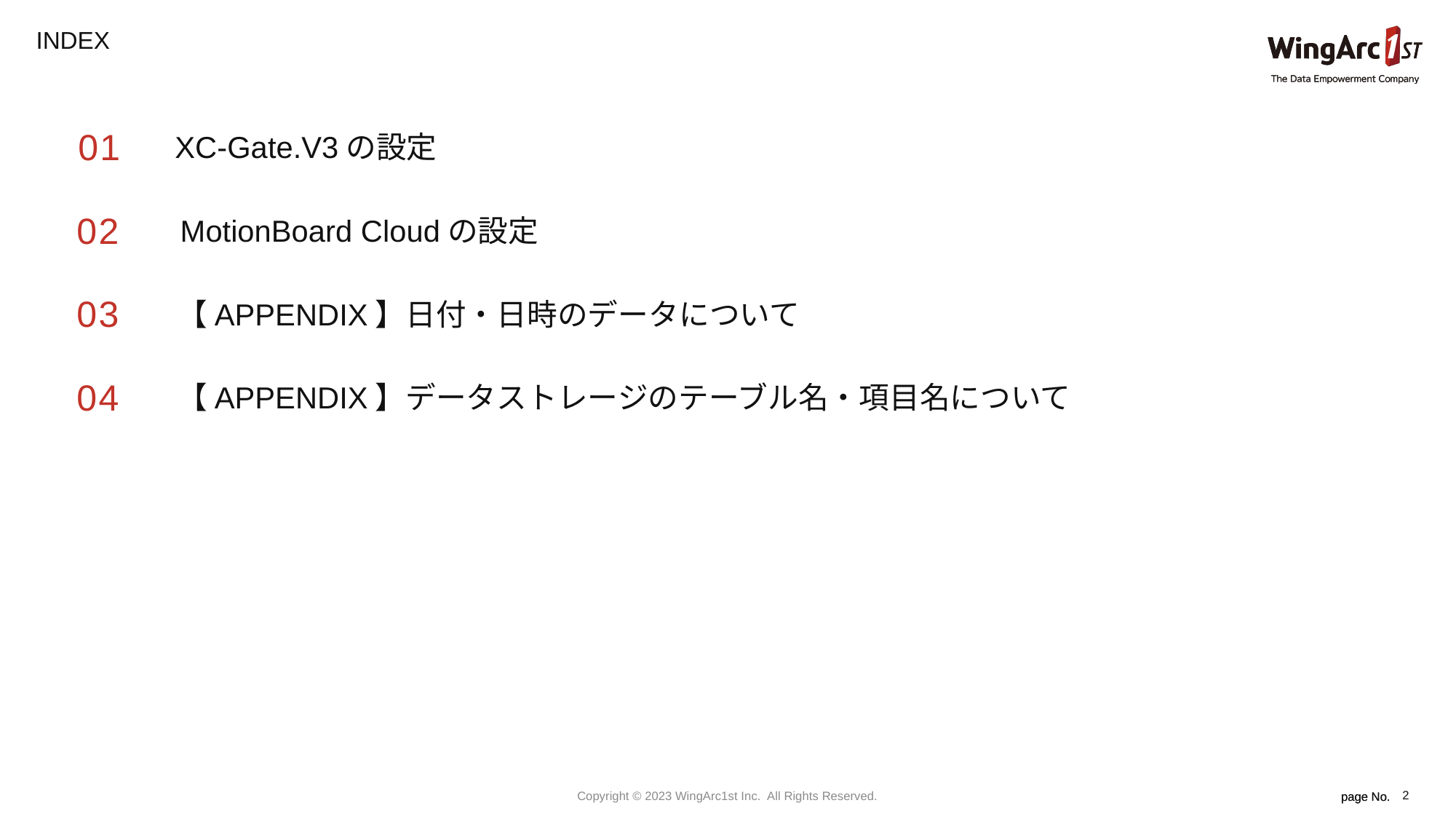

INDEX
01
XC-Gate.V3の設定
02
MotionBoard Cloudの設定
03
【APPENDIX】日付・日時のデータについて
04
【APPENDIX】データストレージのテーブル名・項目名について
2
Copyright © 2023 WingArc1st Inc.  All Rights Reserved.